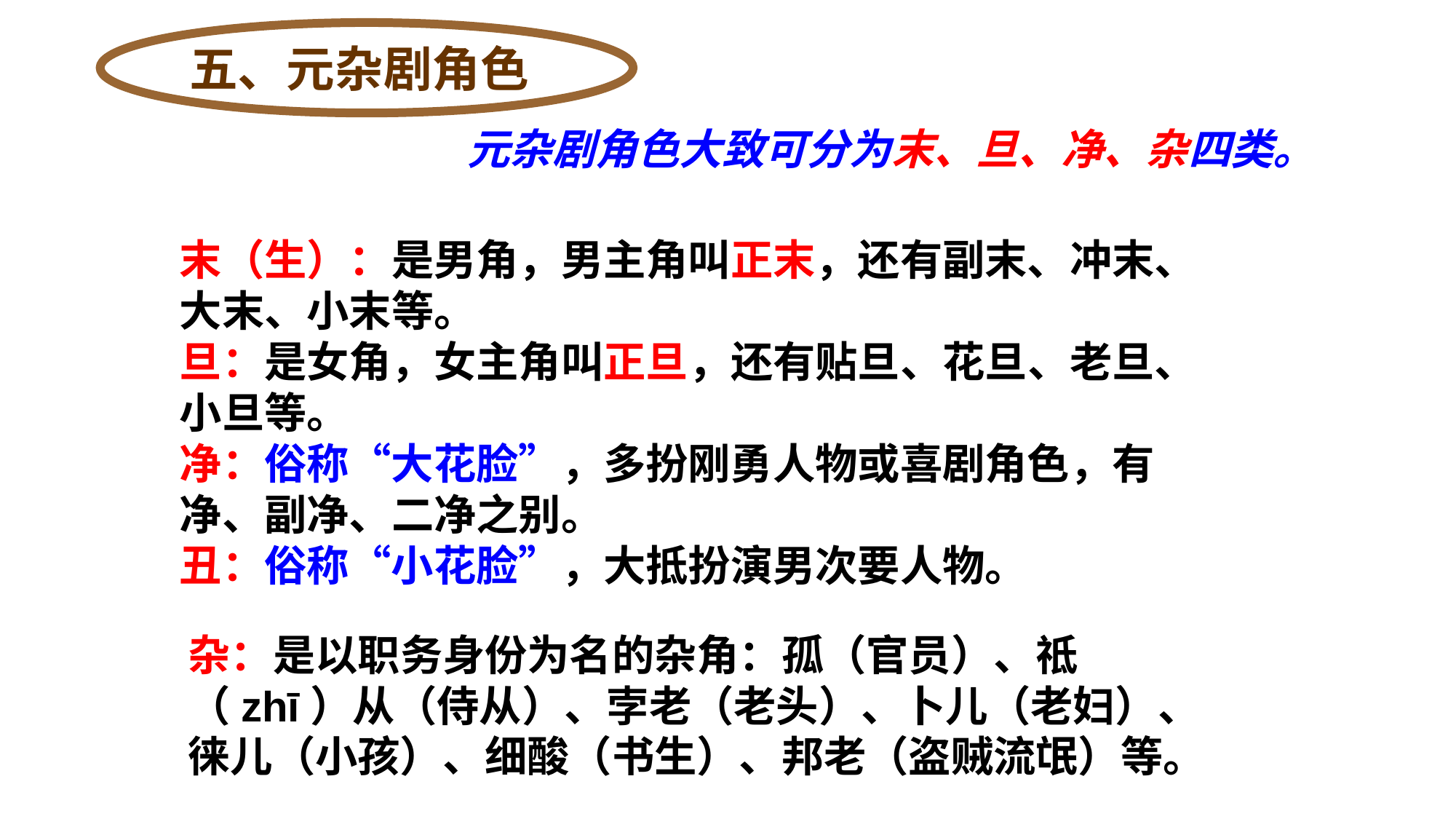

五、元杂剧角色
元杂剧角色大致可分为末、旦、净、杂四类。
末（生）：是男角，男主角叫正末，还有副末、冲末、大末、小末等。
旦：是女角，女主角叫正旦，还有贴旦、花旦、老旦、小旦等。
净：俗称“大花脸”，多扮刚勇人物或喜剧角色，有净、副净、二净之别。
丑：俗称“小花脸”，大抵扮演男次要人物。

杂：是以职务身份为名的杂角：孤（官员）、祗（zhī）从（侍从）、孛老（老头）、卜儿（老妇）、徕儿（小孩）、细酸（书生）、邦老（盗贼流氓）等。